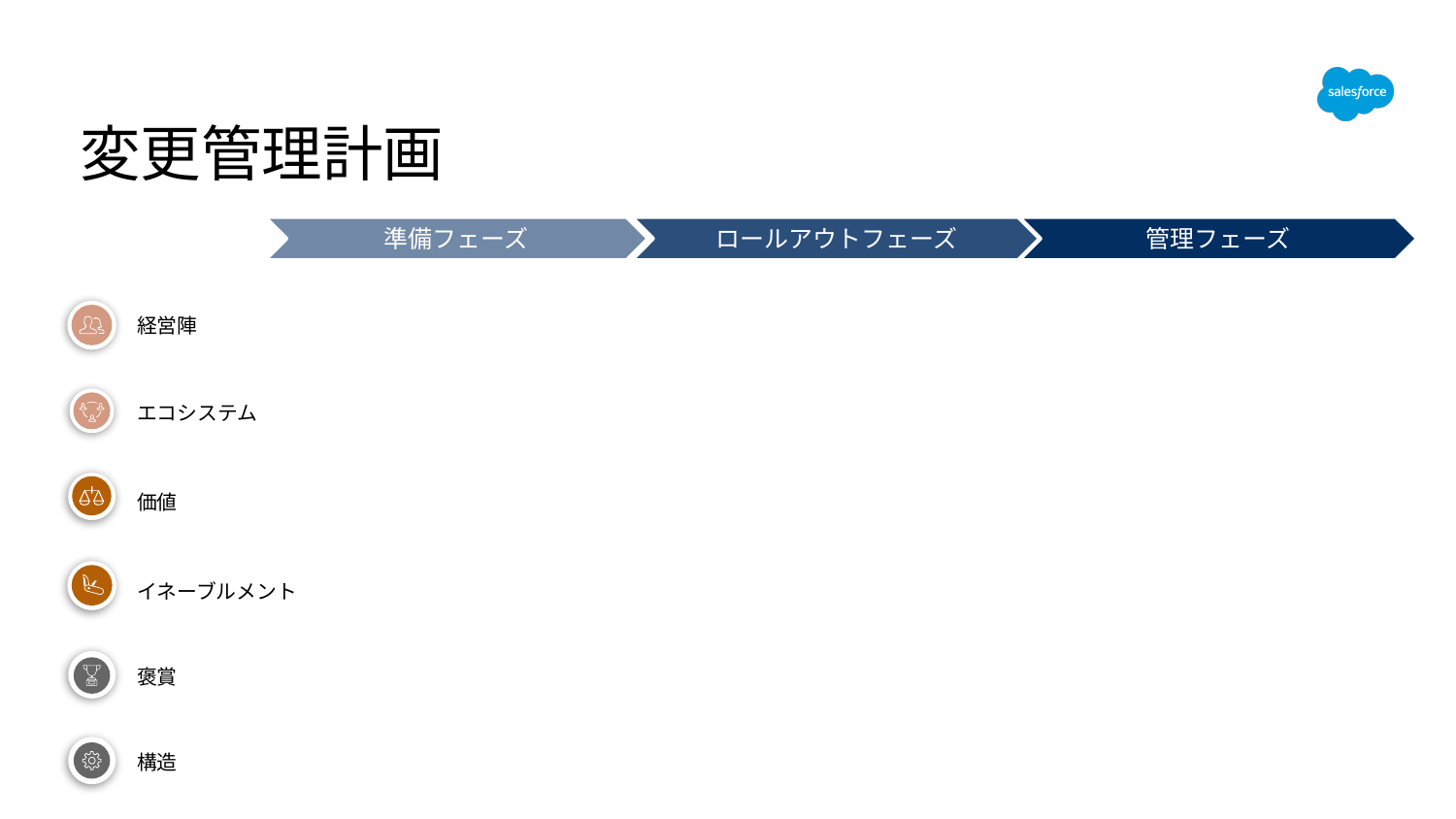

変更管理計画
準備フェーズ
ロールアウトフェーズ
管理フェーズ
経営陣

エコシステム
d

価値

イネーブルメント

褒賞

構造